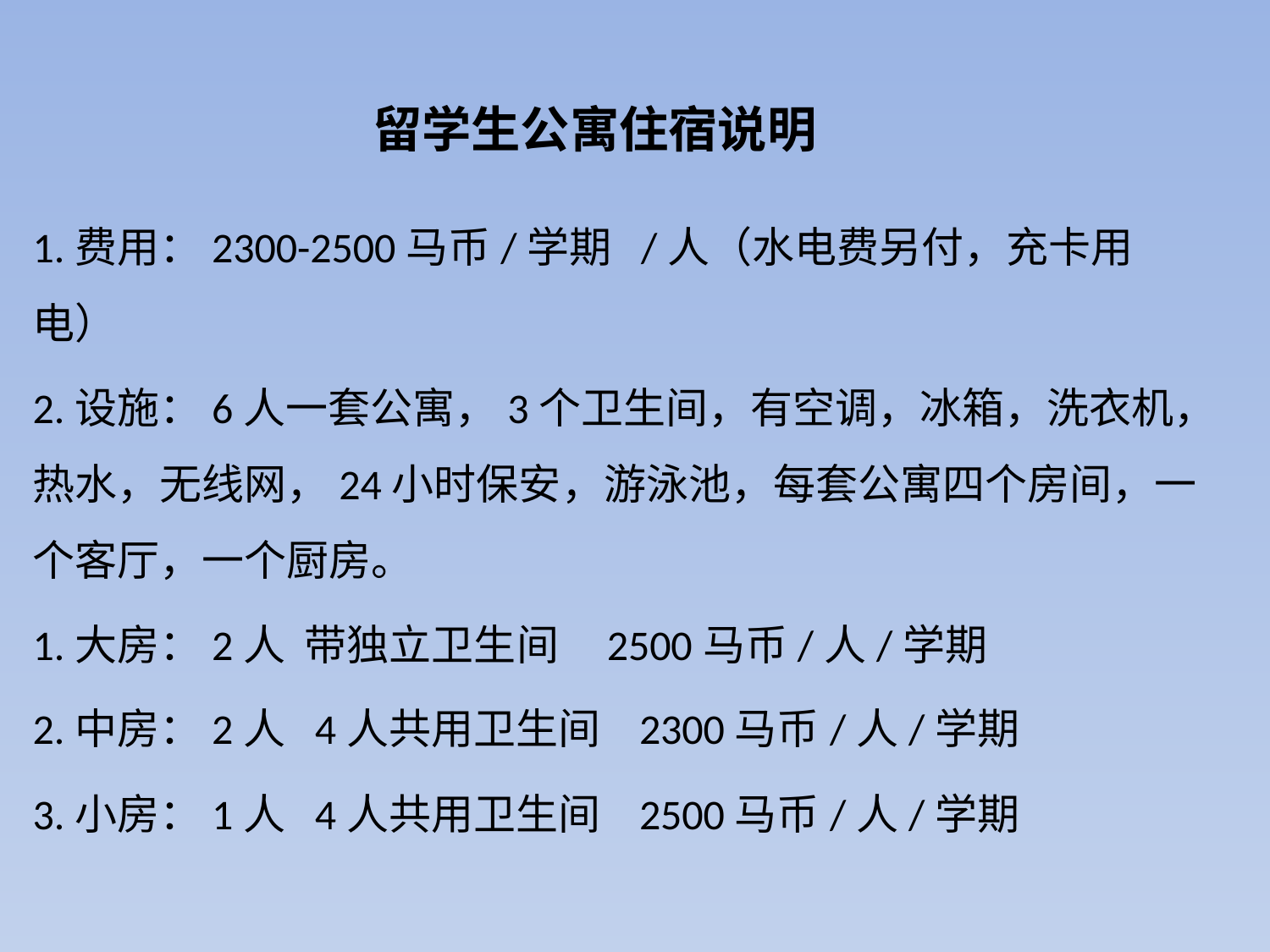

# 留学生公寓住宿说明
1.费用：2300-2500马币/学期  /人（水电费另付，充卡用电）
2.设施：6人一套公寓，3个卫生间，有空调，冰箱，洗衣机，热水，无线网，24小时保安，游泳池，每套公寓四个房间，一个客厅，一个厨房。
1.大房：2人  带独立卫生间    2500马币/人/学期
2.中房：2人  4人共用卫生间   2300马币/人/学期
3.小房：1人  4人共用卫生间   2500马币/人/学期